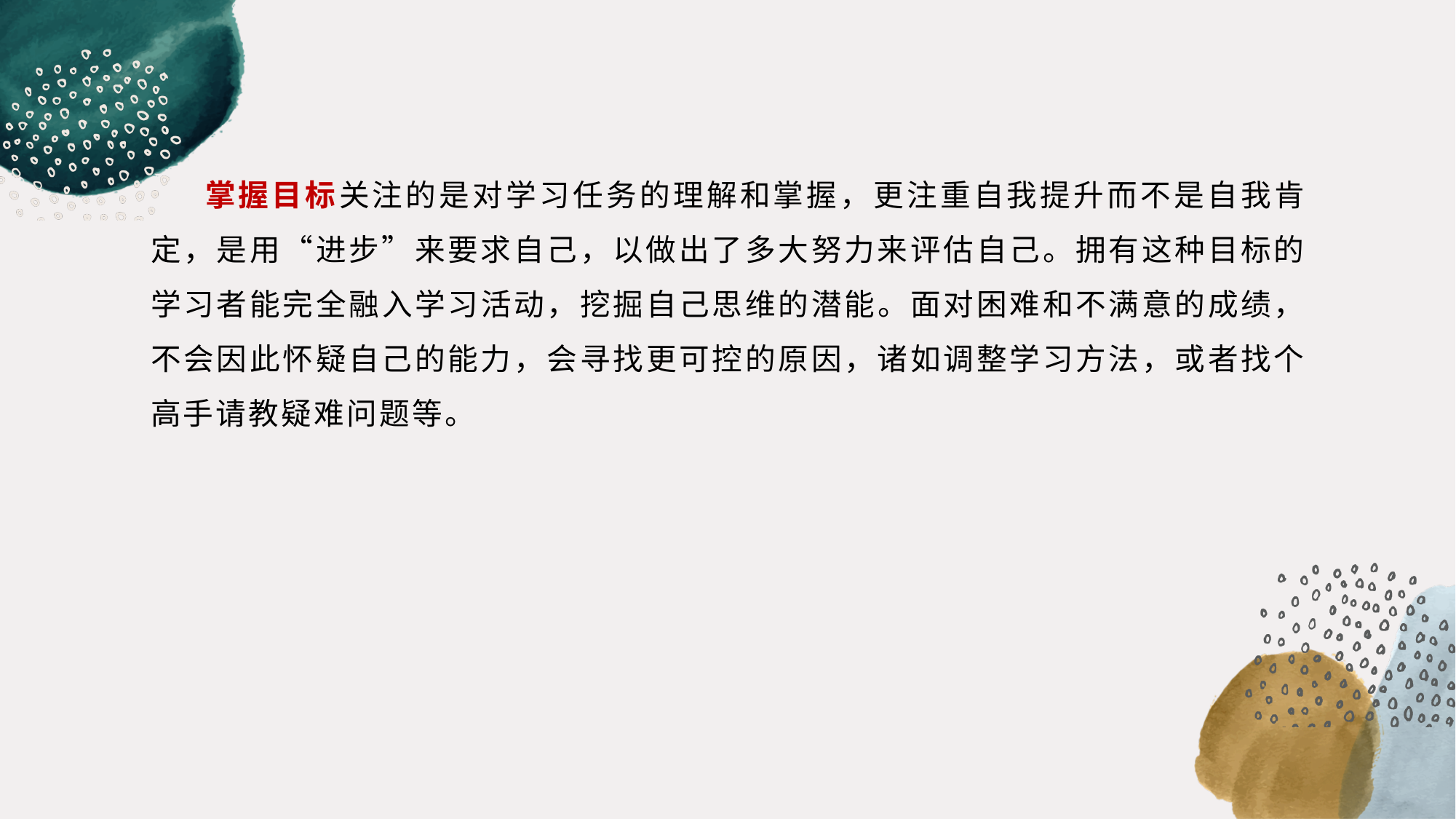

掌握目标关注的是对学习任务的理解和掌握，更注重自我提升而不是自我肯定，是用“进步”来要求自己，以做出了多大努力来评估自己。拥有这种目标的学习者能完全融入学习活动，挖掘自己思维的潜能。面对困难和不满意的成绩，不会因此怀疑自己的能力，会寻找更可控的原因，诸如调整学习方法，或者找个高手请教疑难问题等。